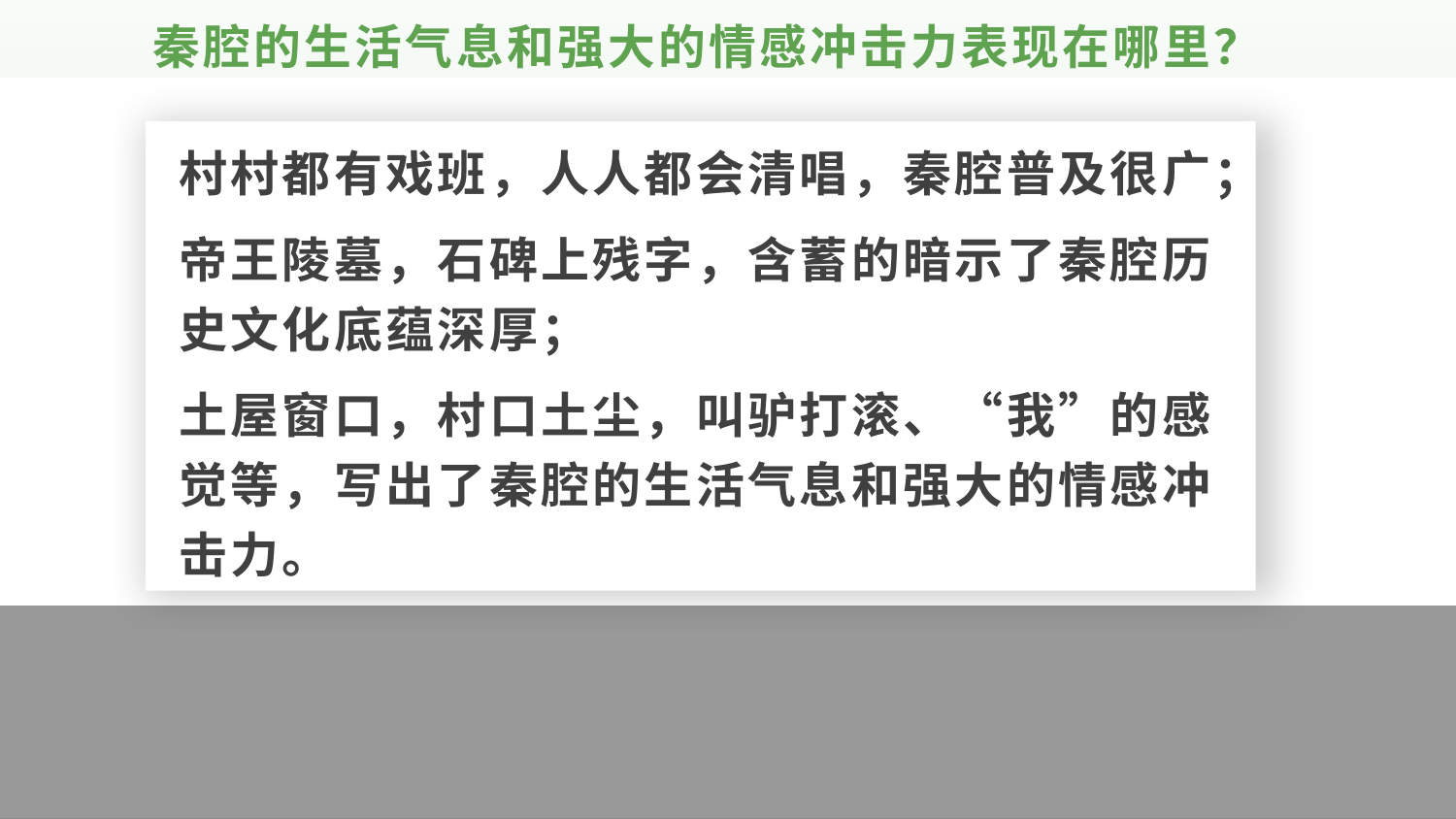

秦腔的生活气息和强大的情感冲击力表现在哪里？

村村都有戏班，人人都会清唱，秦腔普及很广；
帝王陵墓，石碑上残字，含蓄的暗示了秦腔历史文化底蕴深厚；
土屋窗口，村口土尘，叫驴打滚、“我”的感觉等，写出了秦腔的生活气息和强大的情感冲击力。